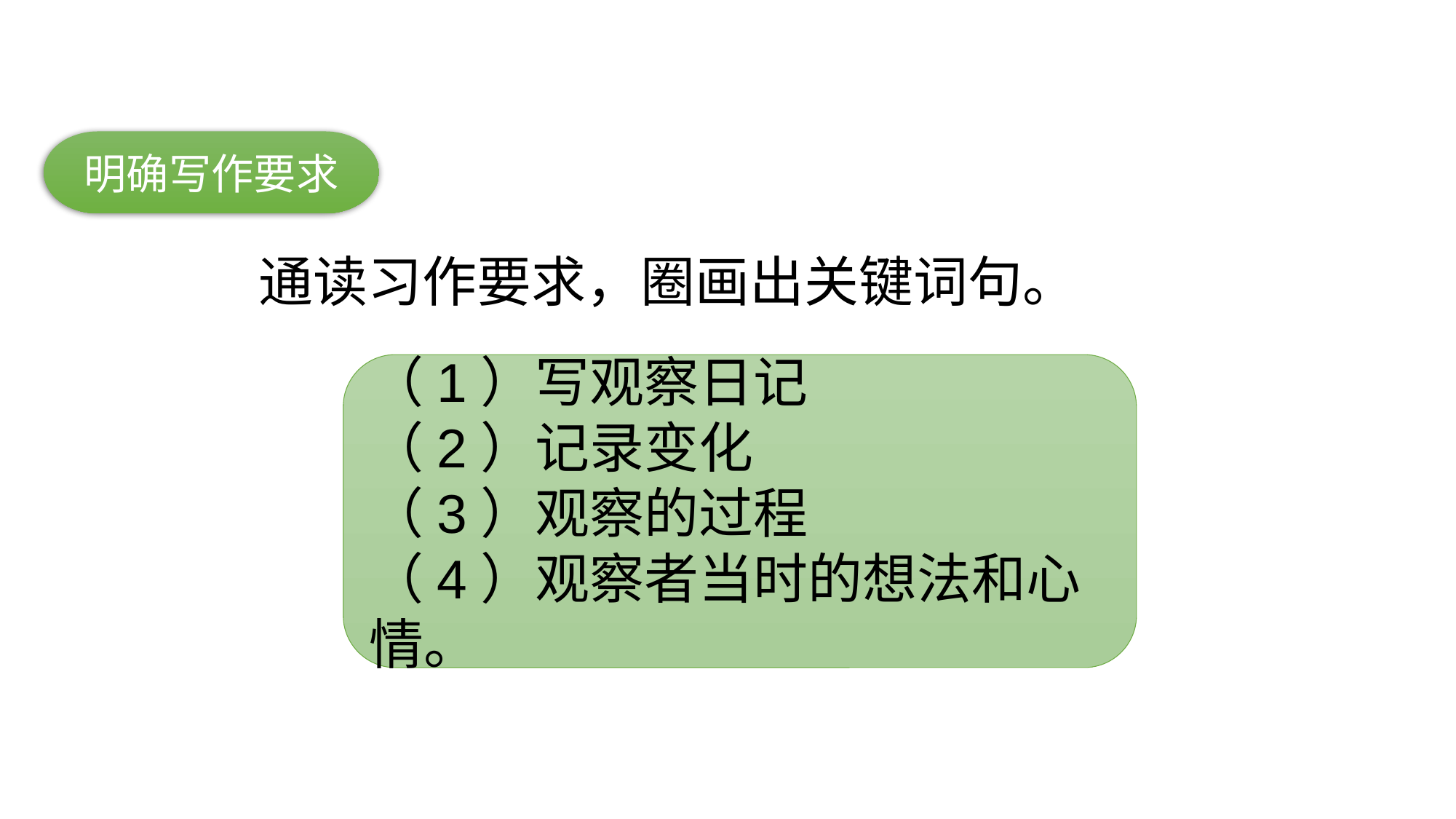

明确写作要求
通读习作要求，圈画出关键词句。
（1）写观察日记
（2）记录变化
（3）观察的过程
（4）观察者当时的想法和心情。